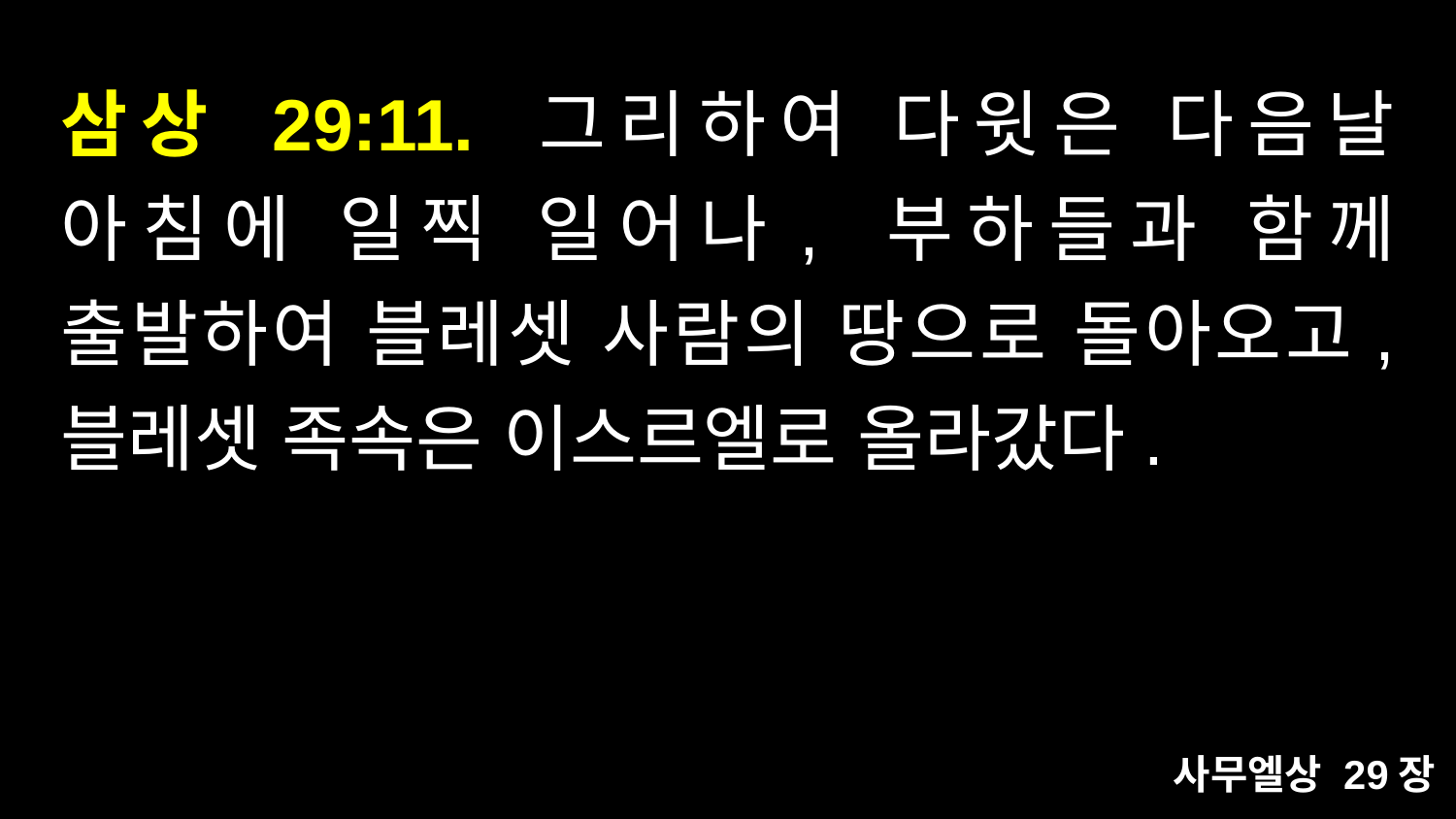

# 삼상 29:11. 그리하여 다윗은 다음날 아침에 일찍 일어나, 부하들과 함께 출발하여 블레셋 사람의 땅으로 돌아오고, 블레셋 족속은 이스르엘로 올라갔다.
사무엘상 29장